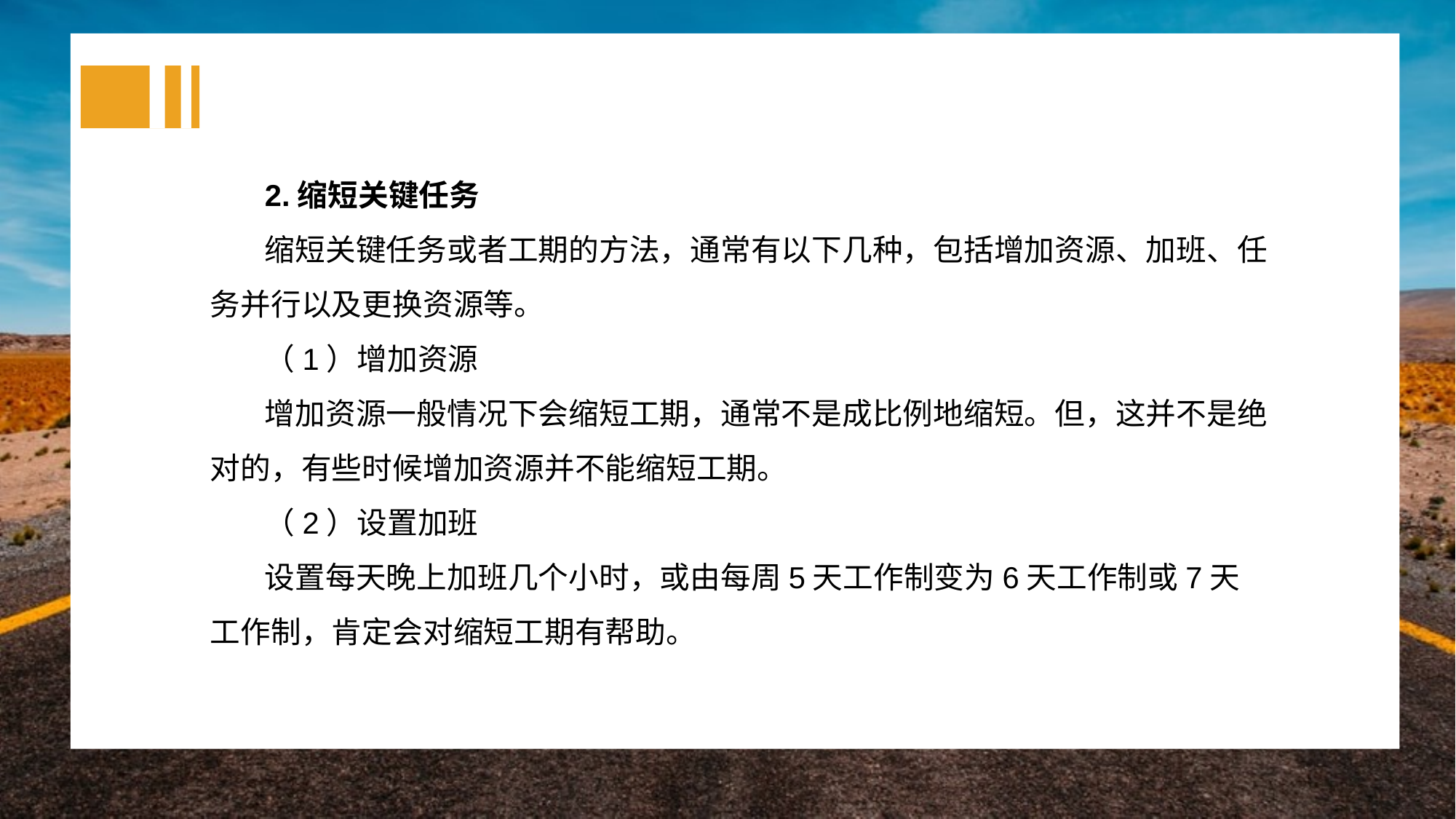

2.缩短关键任务
缩短关键任务或者工期的方法，通常有以下几种，包括增加资源、加班、任务并行以及更换资源等。
（1）增加资源
增加资源一般情况下会缩短工期，通常不是成比例地缩短。但，这并不是绝对的，有些时候增加资源并不能缩短工期。
（2）设置加班
设置每天晚上加班几个小时，或由每周5天工作制变为6天工作制或7天工作制，肯定会对缩短工期有帮助。